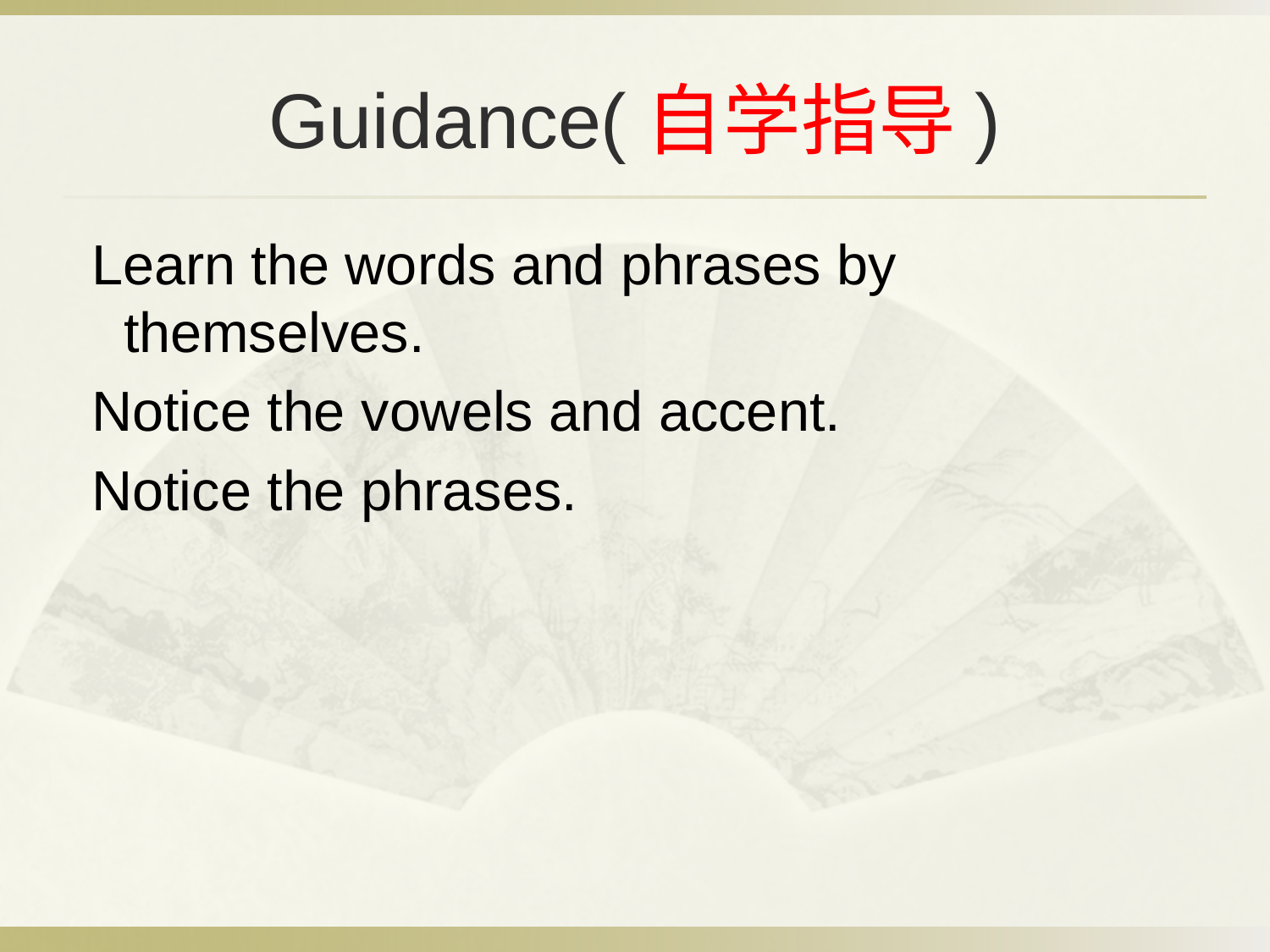

# Guidance(自学指导)
 Learn the words and phrases by themselves.
 Notice the vowels and accent.
 Notice the phrases.